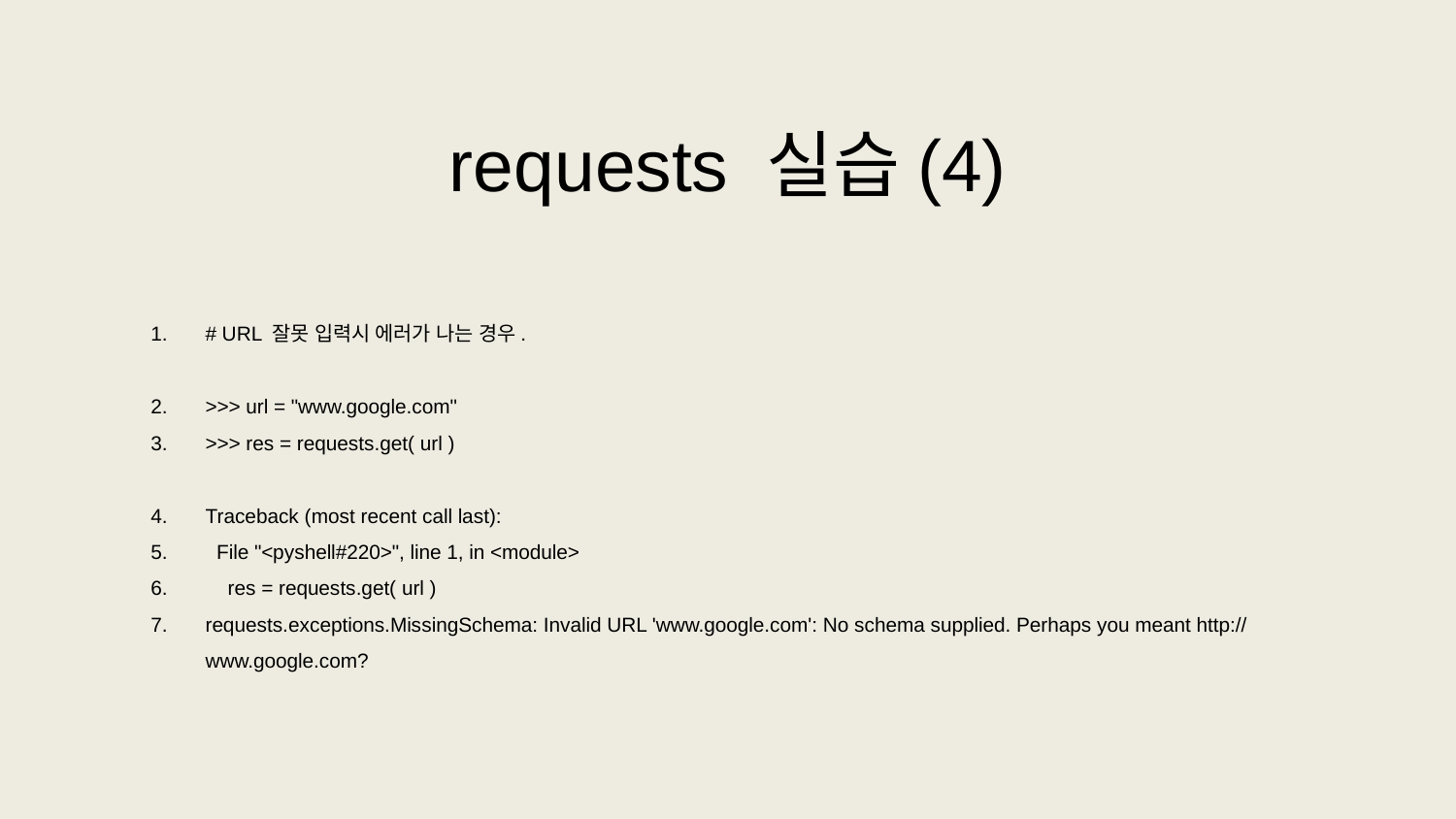

requests 실습(4)
# URL 잘못 입력시 에러가 나는 경우.

>>> url = "www.google.com"
>>> res = requests.get( url )

Traceback (most recent call last):
  File "<pyshell#220>", line 1, in <module>
    res = requests.get( url )
requests.exceptions.MissingSchema: Invalid URL 'www.google.com': No schema supplied. Perhaps you meant http://www.google.com?